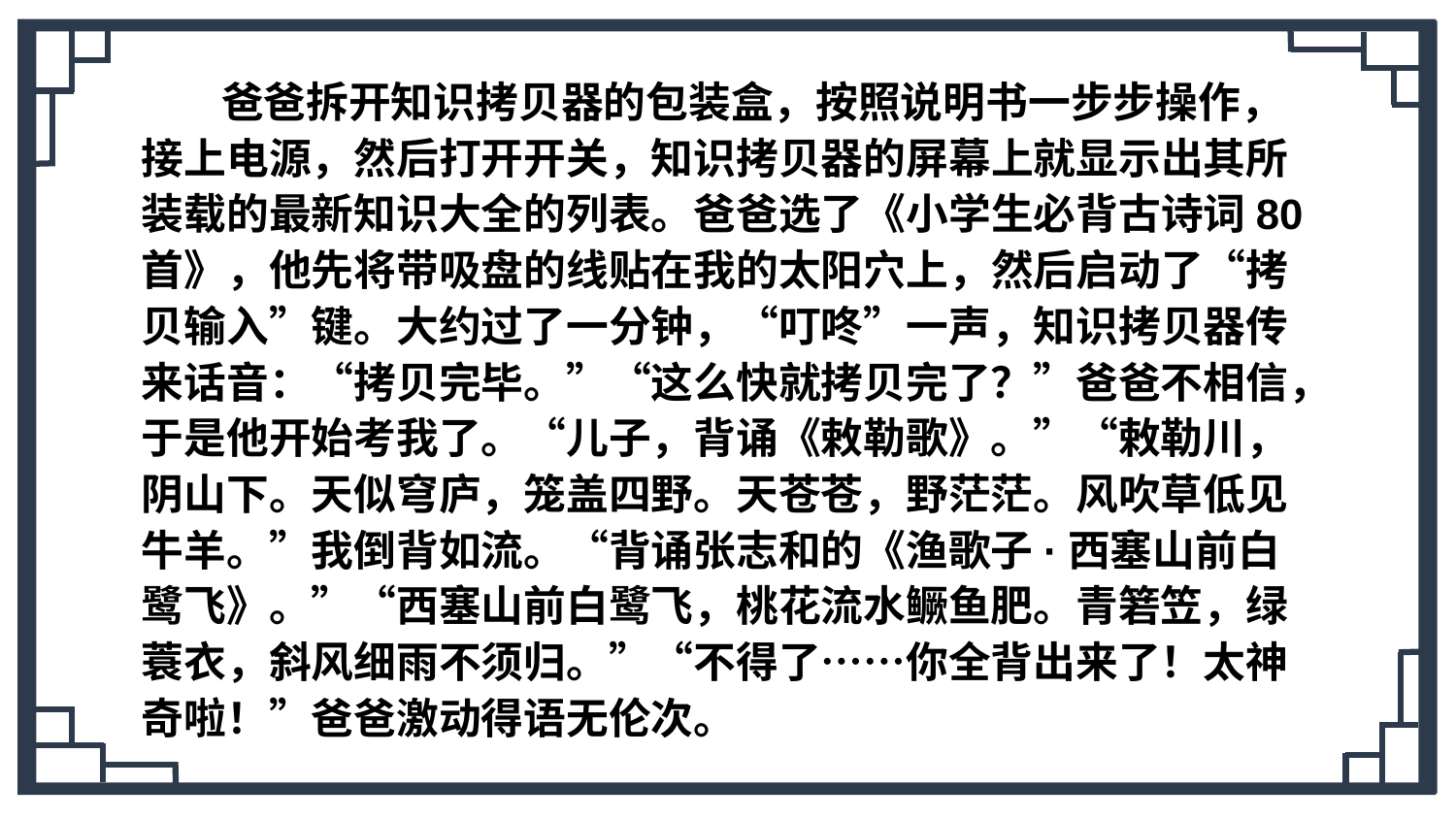

爸爸拆开知识拷贝器的包装盒，按照说明书一步步操作，接上电源，然后打开开关，知识拷贝器的屏幕上就显示出其所装载的最新知识大全的列表。爸爸选了《小学生必背古诗词80首》，他先将带吸盘的线贴在我的太阳穴上，然后启动了“拷贝输入”键。大约过了一分钟，“叮咚”一声，知识拷贝器传来话音：“拷贝完毕。”“这么快就拷贝完了？”爸爸不相信，于是他开始考我了。“儿子，背诵《敕勒歌》。”“敕勒川，阴山下。天似穹庐，笼盖四野。天苍苍，野茫茫。风吹草低见牛羊。”我倒背如流。“背诵张志和的《渔歌子·西塞山前白鹭飞》。”“西塞山前白鹭飞，桃花流水鳜鱼肥。青箬笠，绿蓑衣，斜风细雨不须归。”“不得了……你全背出来了！太神奇啦！”爸爸激动得语无伦次。